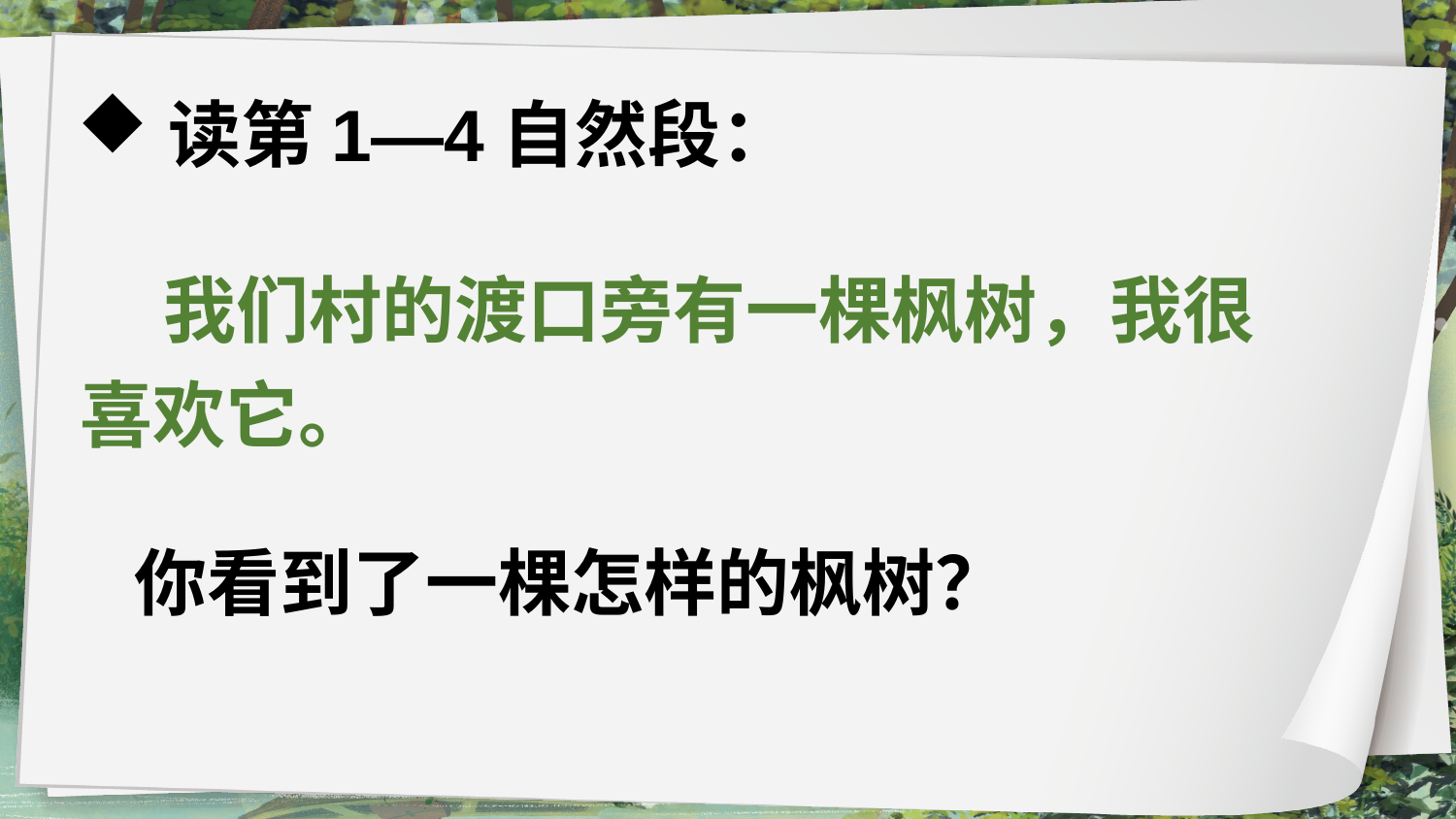

读第1—4自然段：
    我们村的渡口旁有一棵枫树，我很喜欢它。
你看到了一棵怎样的枫树？